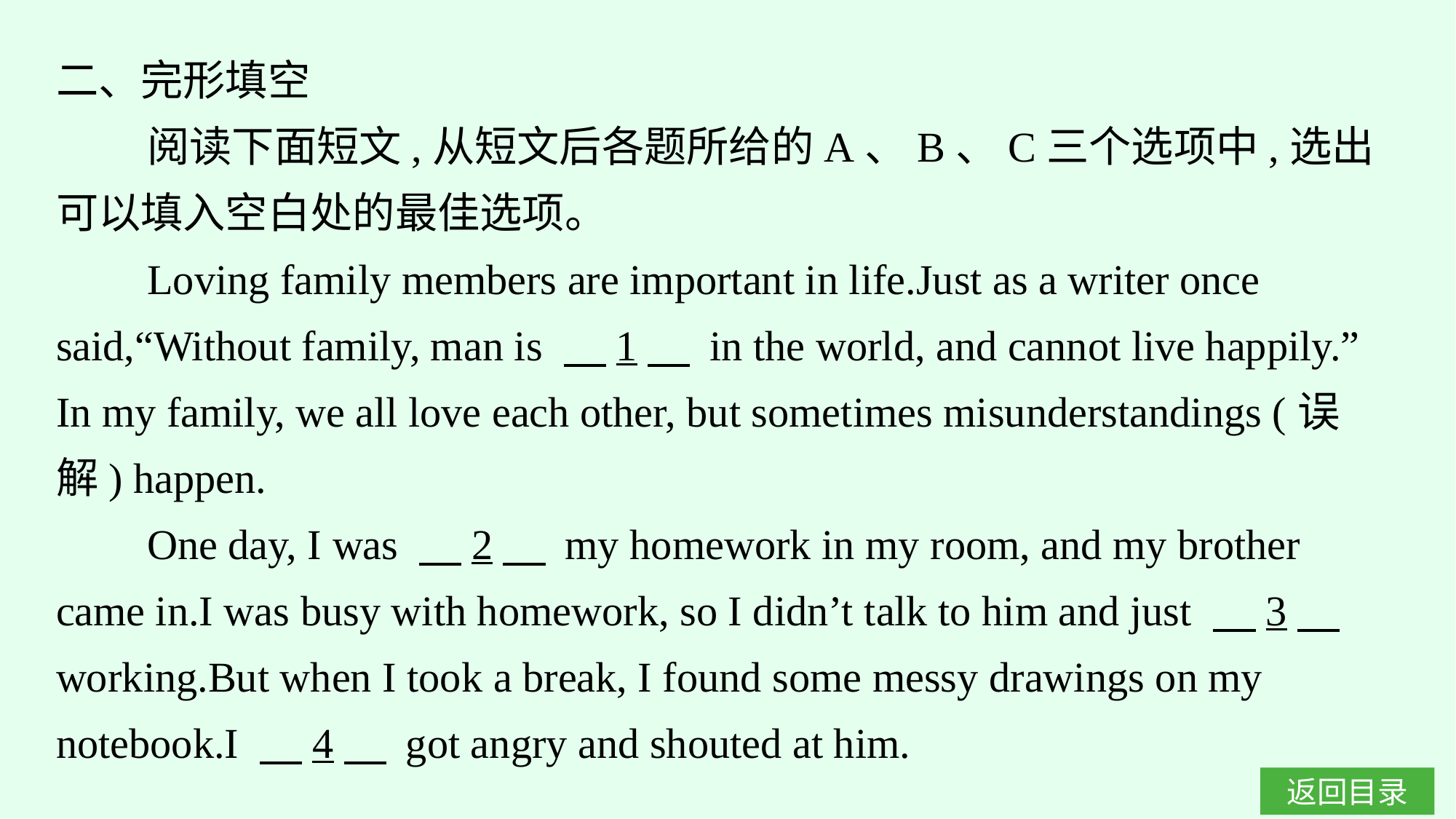

二、完形填空
阅读下面短文,从短文后各题所给的A、B、C三个选项中,选出可以填入空白处的最佳选项。
Loving family members are important in life.Just as a writer once said,“Without family, man is 　1　 in the world, and cannot live happily.” In my family, we all love each other, but sometimes misunderstandings (误解) happen.
One day, I was 　2　 my homework in my room, and my brother came in.I was busy with homework, so I didn’t talk to him and just 　3　 working.But when I took a break, I found some messy drawings on my notebook.I 　4　 got angry and shouted at him.